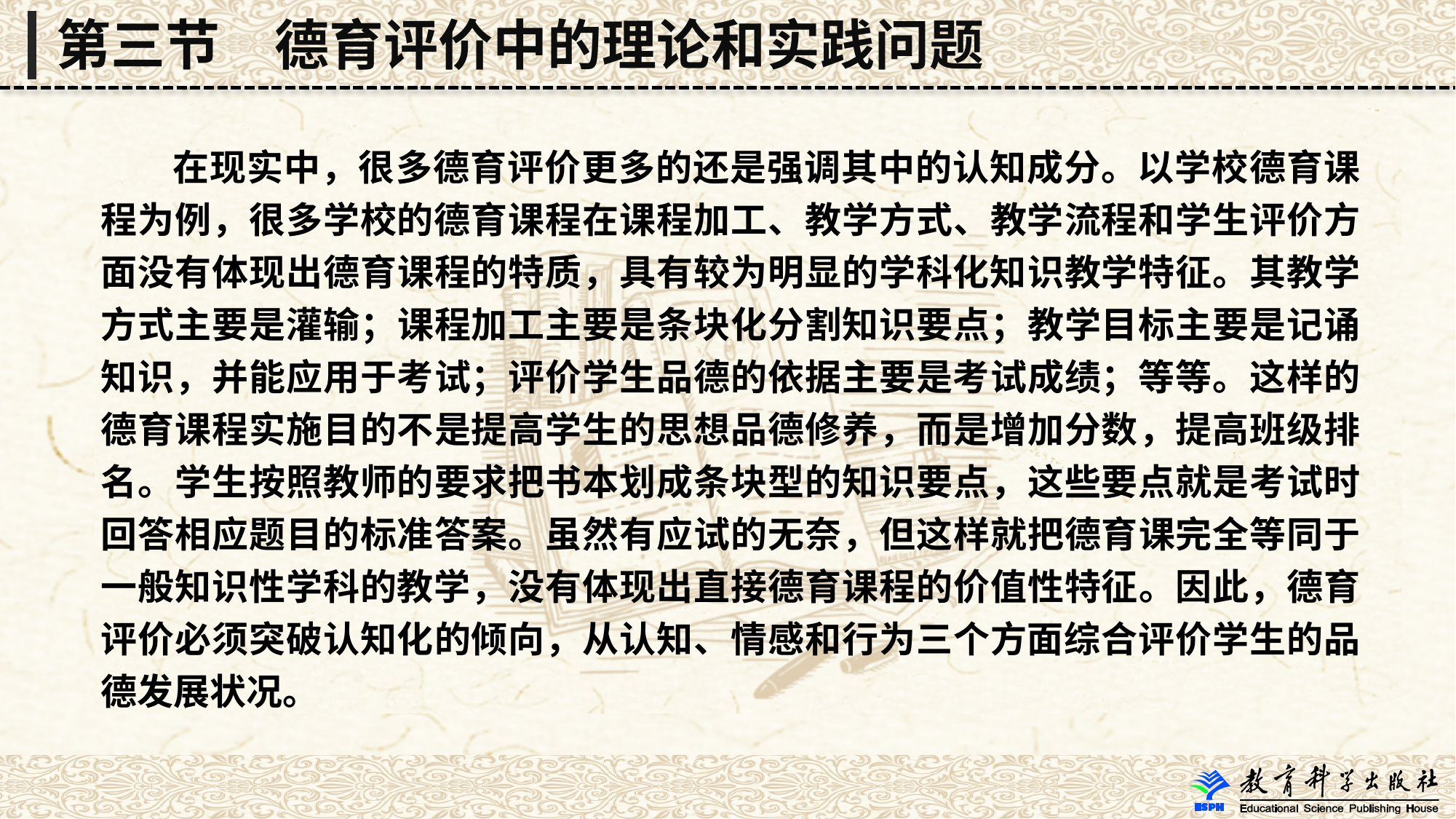

第三节　德育评价中的理论和实践问题
       在现实中，很多德育评价更多的还是强调其中的认知成分。以学校德育课程为例，很多学校的德育课程在课程加工、教学方式、教学流程和学生评价方面没有体现出德育课程的特质，具有较为明显的学科化知识教学特征。其教学方式主要是灌输；课程加工主要是条块化分割知识要点；教学目标主要是记诵知识，并能应用于考试；评价学生品德的依据主要是考试成绩；等等。这样的德育课程实施目的不是提高学生的思想品德修养，而是增加分数，提高班级排名。学生按照教师的要求把书本划成条块型的知识要点，这些要点就是考试时回答相应题目的标准答案。虽然有应试的无奈，但这样就把德育课完全等同于一般知识性学科的教学，没有体现出直接德育课程的价值性特征。因此，德育评价必须突破认知化的倾向，从认知、情感和行为三个方面综合评价学生的品德发展状况。